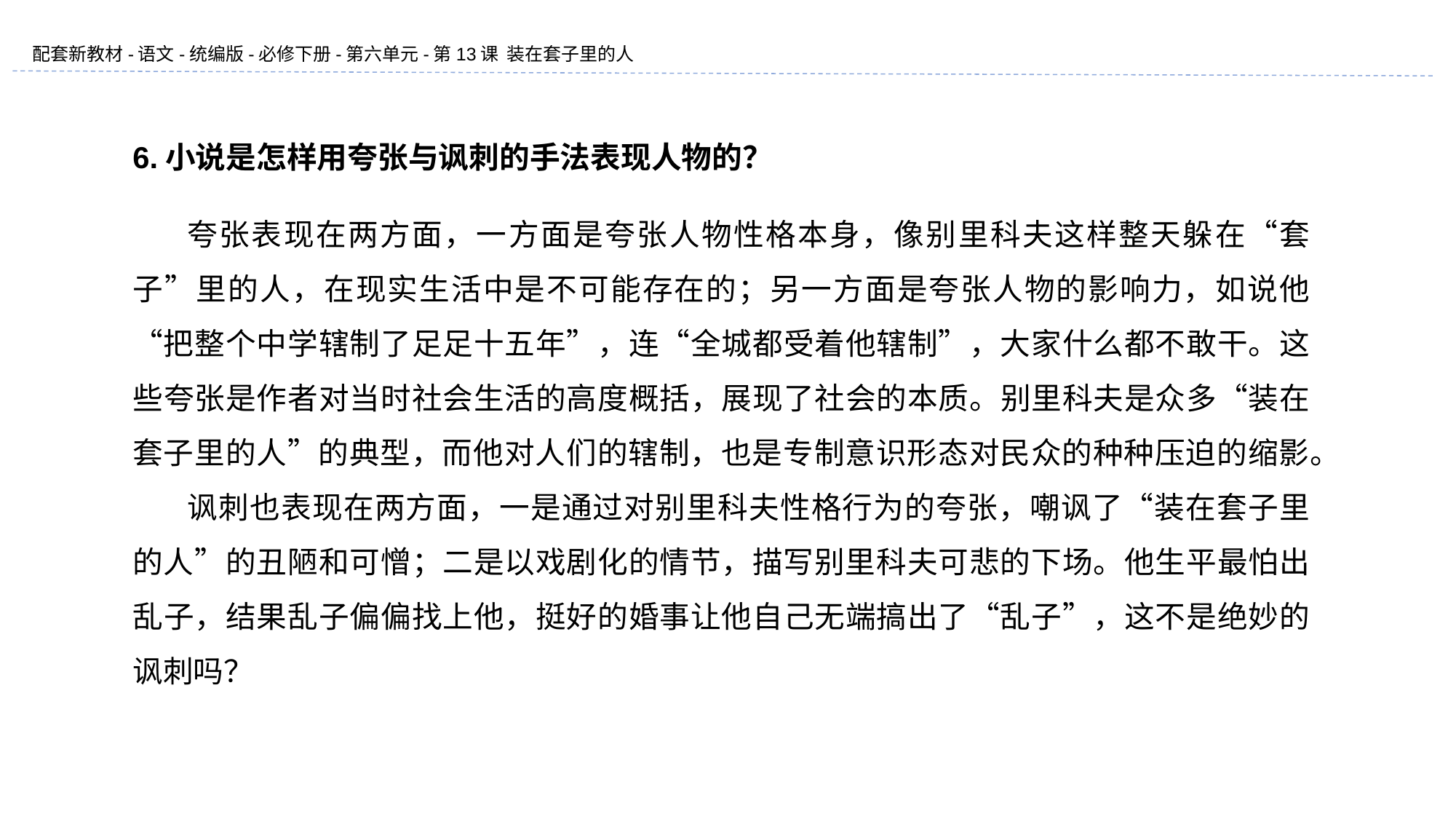

6.小说是怎样用夸张与讽刺的手法表现人物的？
夸张表现在两方面，一方面是夸张人物性格本身，像别里科夫这样整天躲在“套子”里的人，在现实生活中是不可能存在的；另一方面是夸张人物的影响力，如说他“把整个中学辖制了足足十五年”，连“全城都受着他辖制”，大家什么都不敢干。这些夸张是作者对当时社会生活的高度概括，展现了社会的本质。别里科夫是众多“装在套子里的人”的典型，而他对人们的辖制，也是专制意识形态对民众的种种压迫的缩影。
讽刺也表现在两方面，一是通过对别里科夫性格行为的夸张，嘲讽了“装在套子里的人”的丑陋和可憎；二是以戏剧化的情节，描写别里科夫可悲的下场。他生平最怕出乱子，结果乱子偏偏找上他，挺好的婚事让他自己无端搞出了“乱子”，这不是绝妙的讽刺吗？